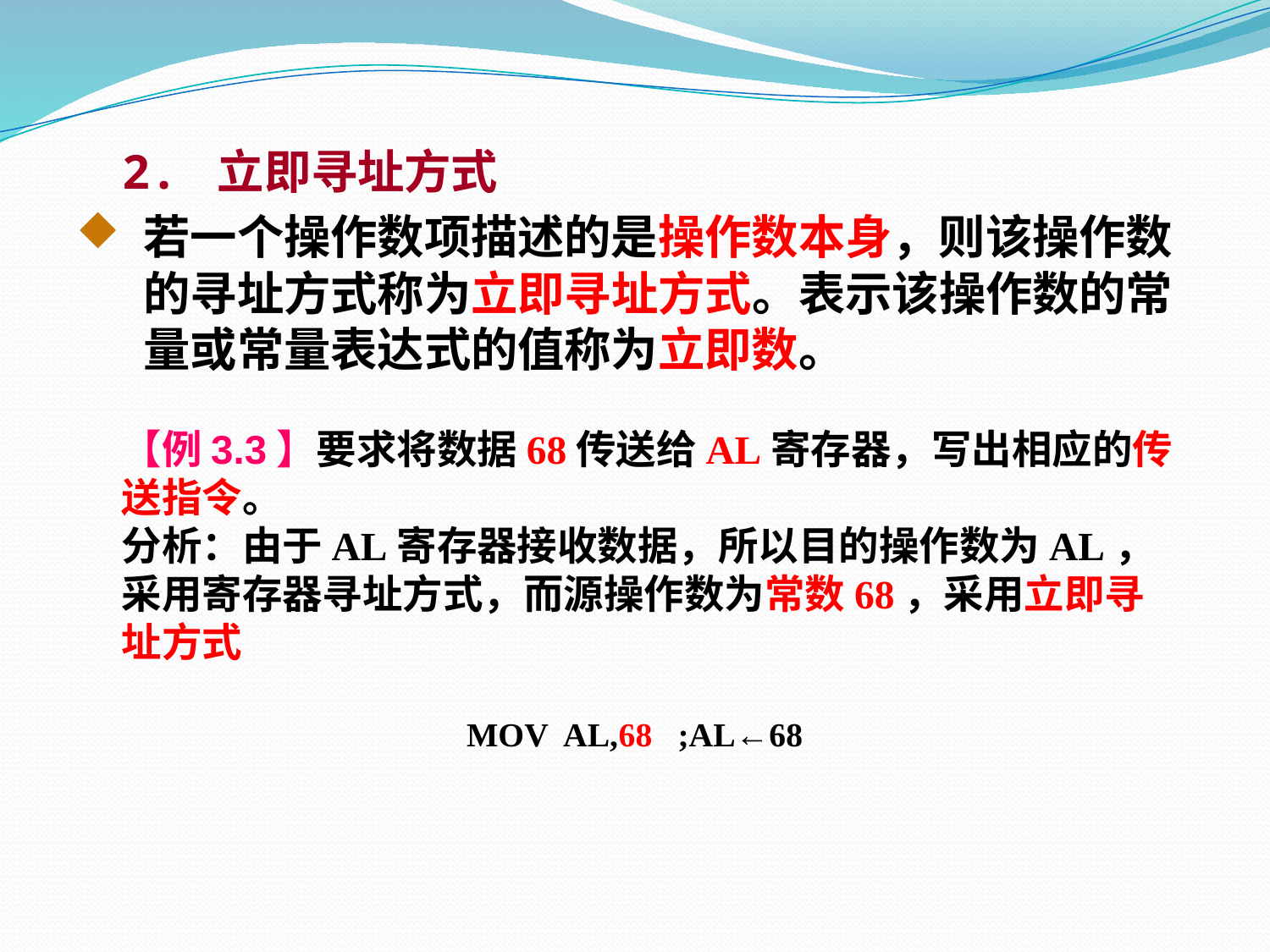

2. 立即寻址方式
若一个操作数项描述的是操作数本身，则该操作数的寻址方式称为立即寻址方式。表示该操作数的常量或常量表达式的值称为立即数。

    【例3.3】要求将数据68传送给AL寄存器，写出相应的传
    送指令。
    分析：由于AL寄存器接收数据，所以目的操作数为AL，
    采用寄存器寻址方式，而源操作数为常数68，采用立即寻
    址方式

MOV  AL,68   ;AL←68